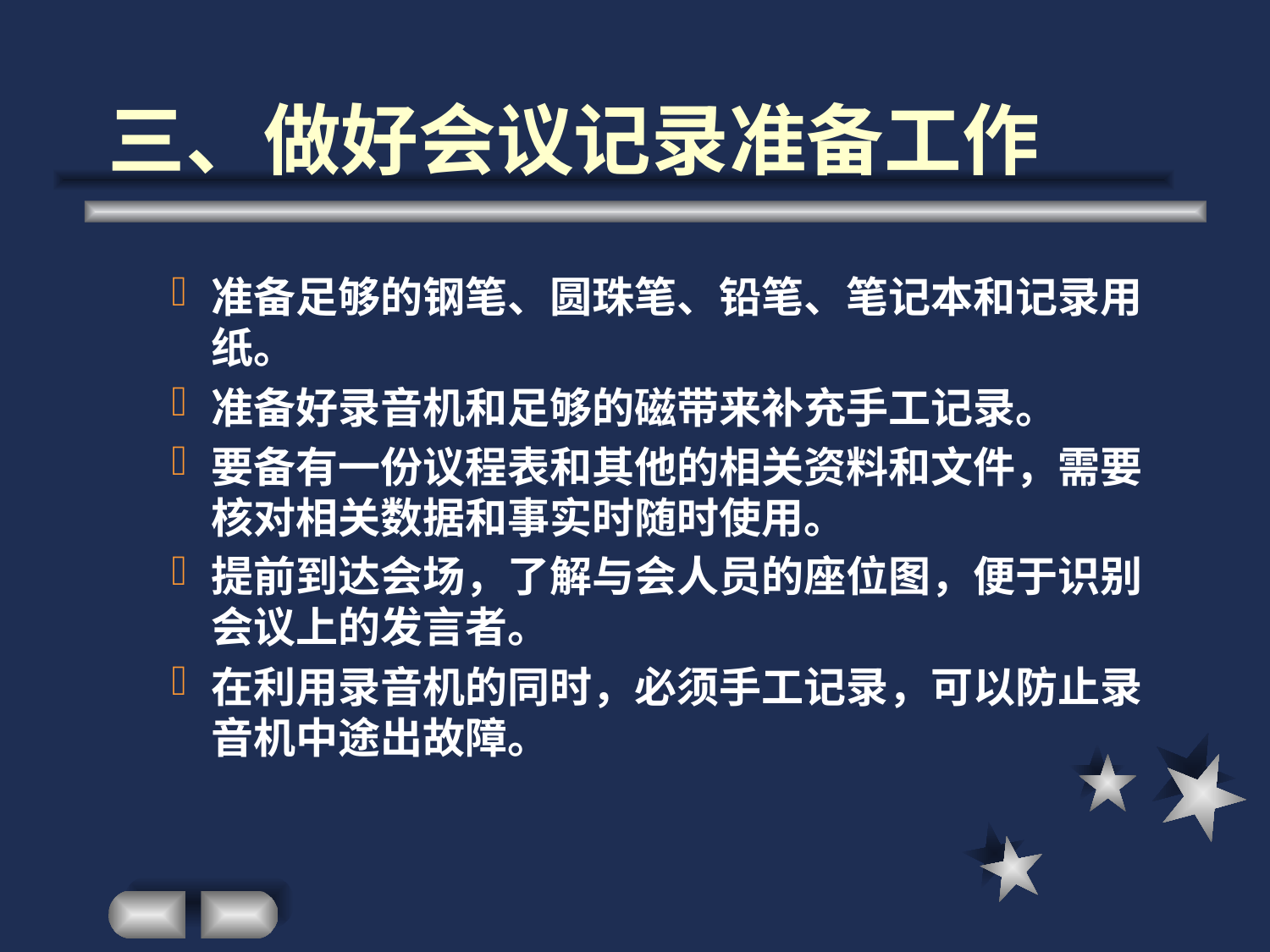

# 三、做好会议记录准备工作
准备足够的钢笔、圆珠笔、铅笔、笔记本和记录用纸。
准备好录音机和足够的磁带来补充手工记录。
要备有一份议程表和其他的相关资料和文件，需要核对相关数据和事实时随时使用。
提前到达会场，了解与会人员的座位图，便于识别会议上的发言者。
在利用录音机的同时，必须手工记录，可以防止录音机中途出故障。